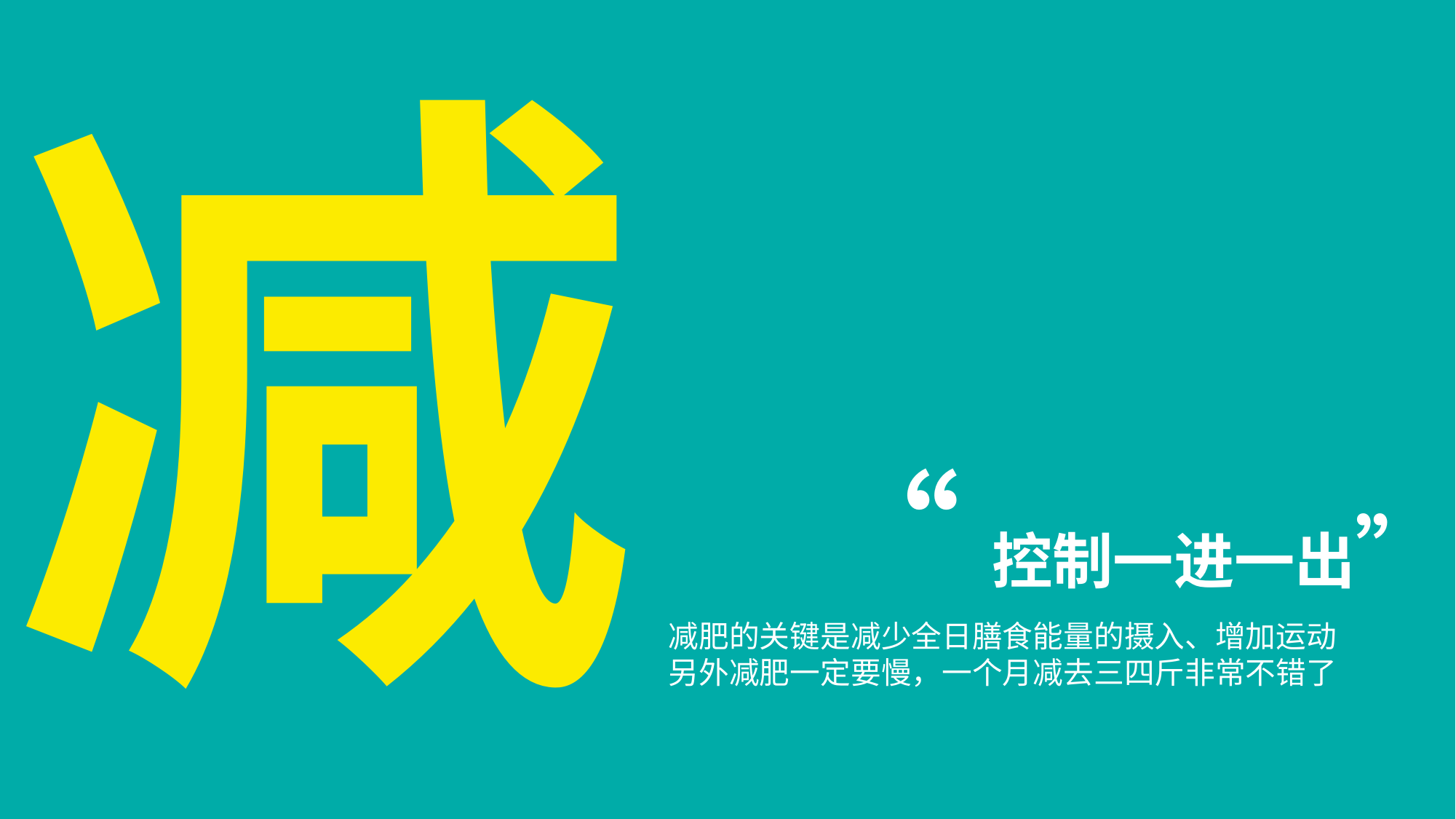

减
“控制一进一出”
减肥的关键是减少全日膳食能量的摄入、增加运动
另外减肥一定要慢，一个月减去三四斤非常不错了